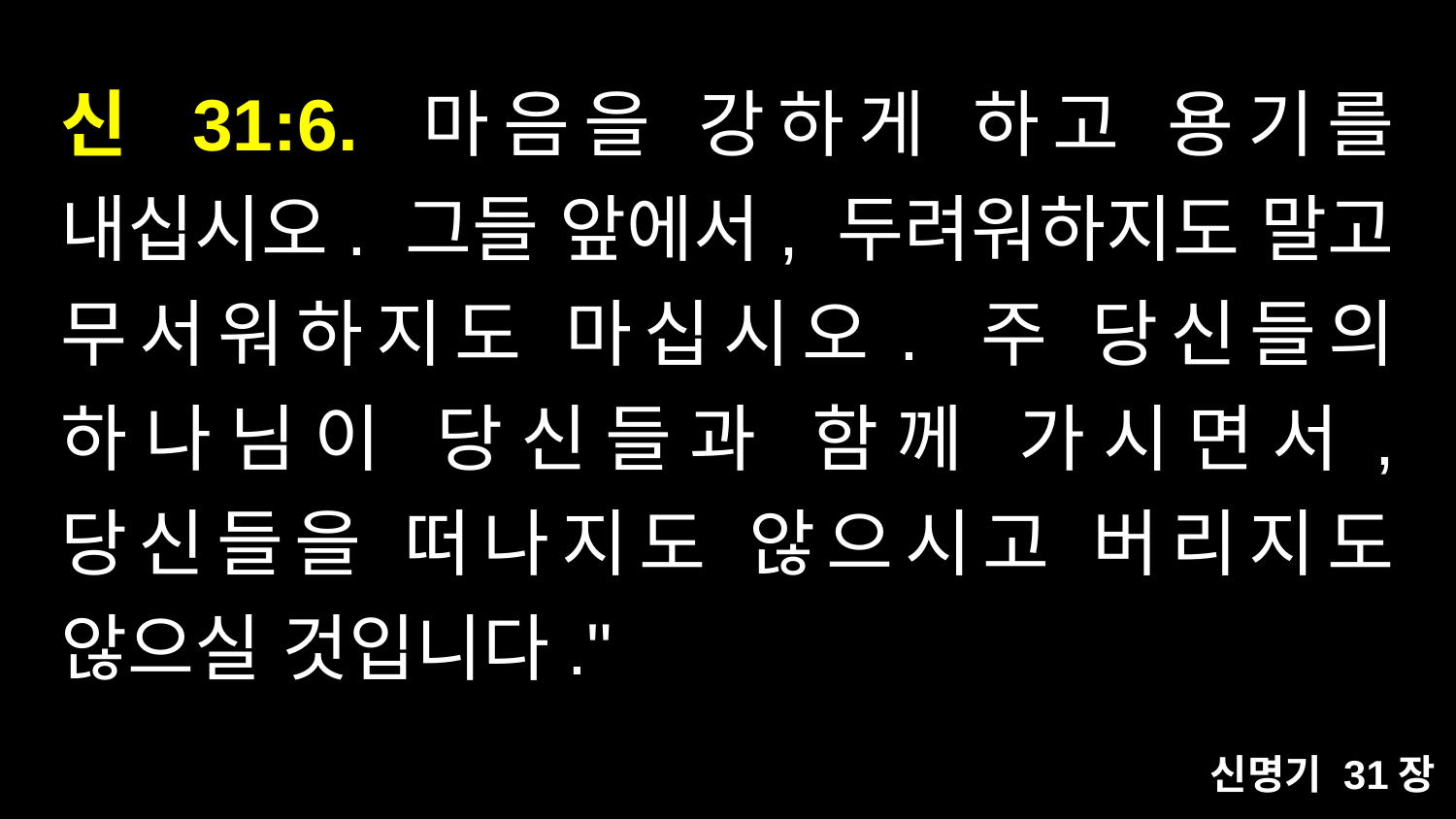

# 신 31:6. 마음을 강하게 하고 용기를 내십시오. 그들 앞에서, 두려워하지도 말고 무서워하지도 마십시오. 주 당신들의 하나님이 당신들과 함께 가시면서, 당신들을 떠나지도 않으시고 버리지도 않으실 것입니다."
신명기 31장